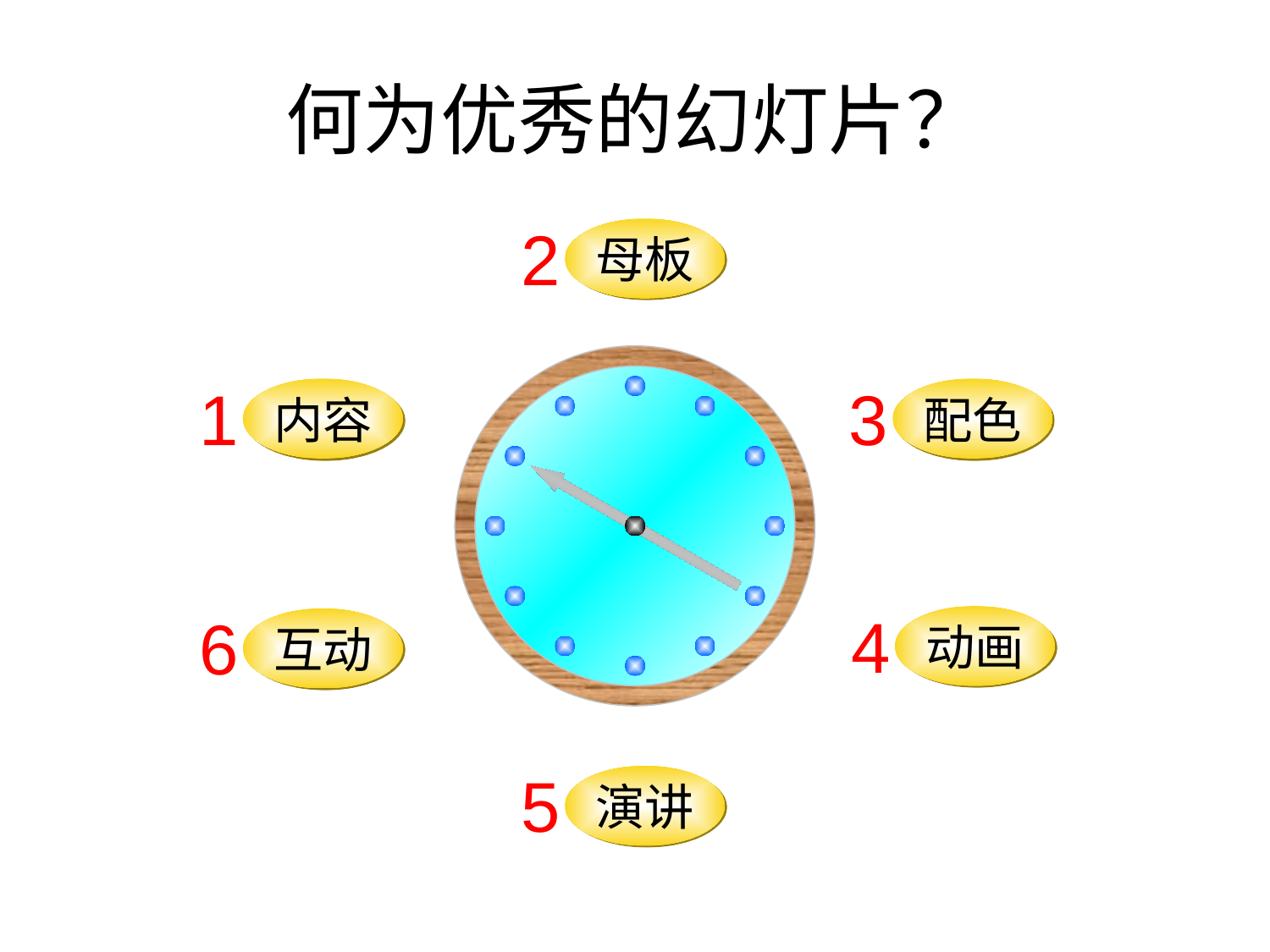

何为优秀的幻灯片？
赖祖亮@小木虫
2
母板
赖祖亮@小木虫

1
内容
3
配色

4
动画
6
互动
5
演讲